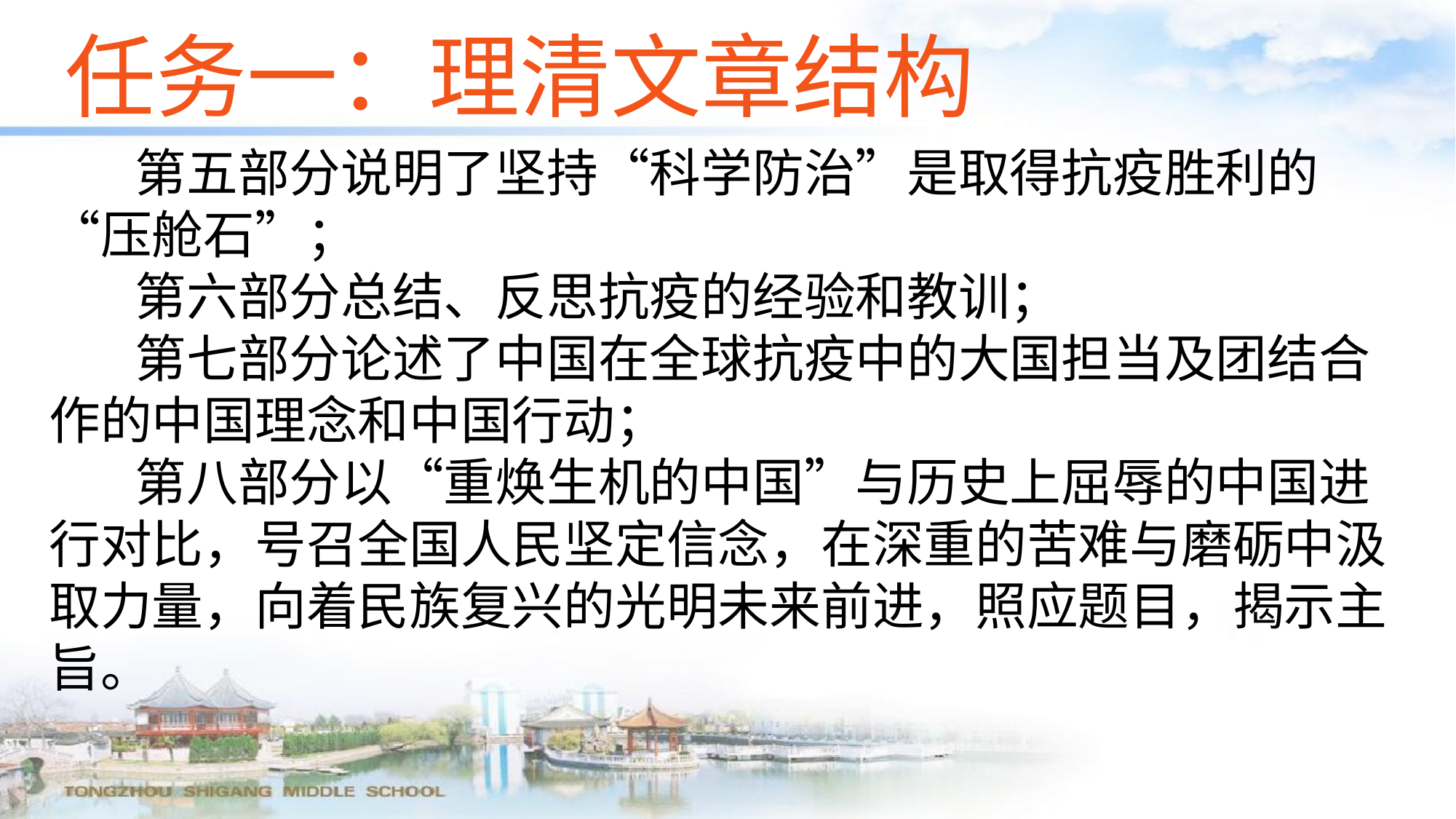

任务一：理清文章结构
第五部分说明了坚持“科学防治”是取得抗疫胜利的“压舱石”；
第六部分总结、反思抗疫的经验和教训；
第七部分论述了中国在全球抗疫中的大国担当及团结合作的中国理念和中国行动；
第八部分以“重焕生机的中国”与历史上屈辱的中国进行对比，号召全国人民坚定信念，在深重的苦难与磨砺中汲取力量，向着民族复兴的光明未来前进，照应题目，揭示主旨。